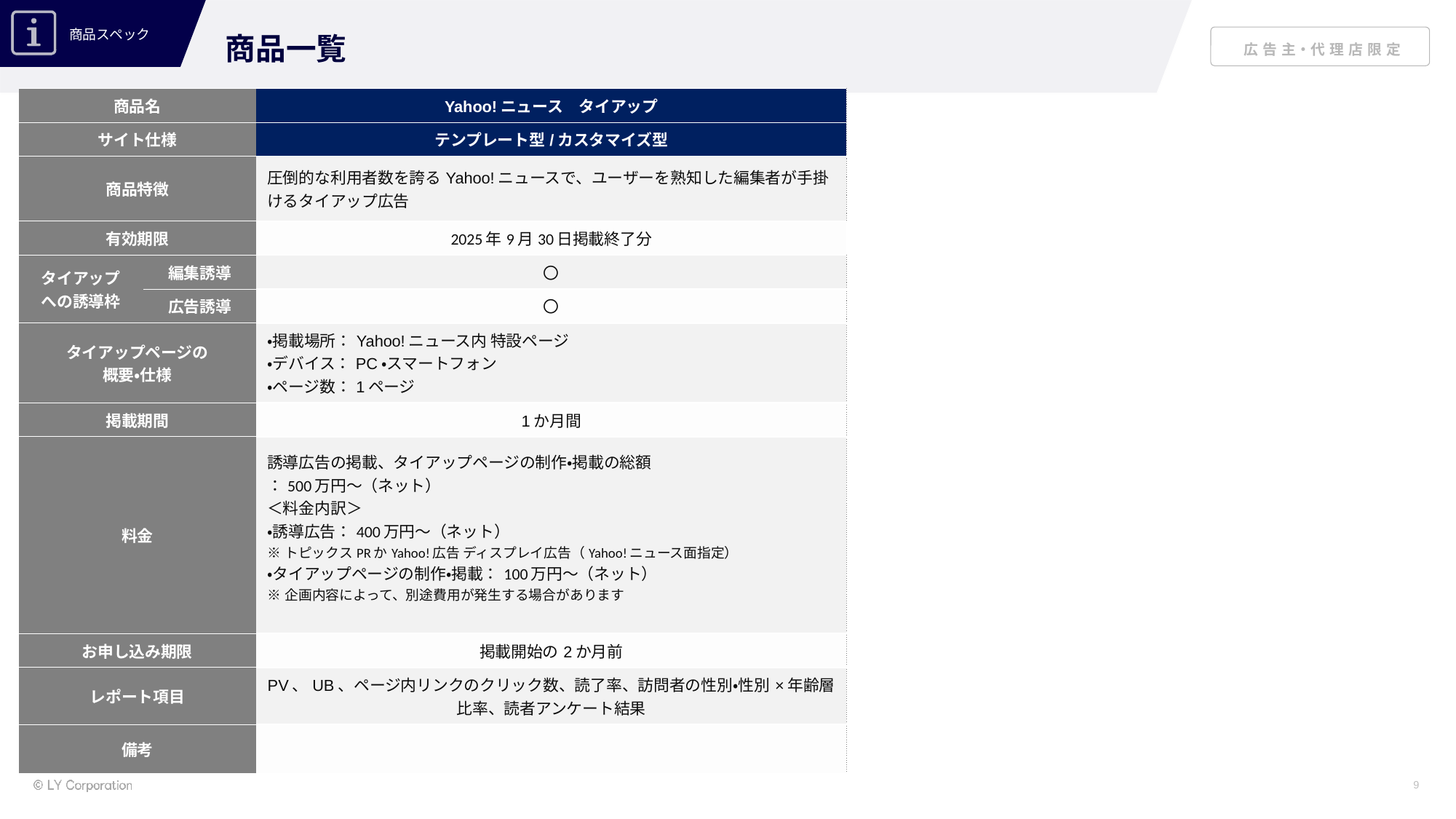

商品一覧
| 商品名 |  | Yahoo!ニュース　タイアップ |
| --- | --- | --- |
| サイト仕様 |  | テンプレート型/カスタマイズ型 |
| 商品特徴 |  | 圧倒的な利用者数を誇るYahoo!ニュースで、ユーザーを熟知した編集者が手掛けるタイアップ広告 |
| 有効期限 |  | 2025年9月30日掲載終了分 |
| タイアップ への誘導枠 | 編集誘導 | 〇 |
|  | 広告誘導 | 〇 |
| タイアップページの 概要・仕様 |  | ・掲載場所：Yahoo!ニュース内 特設ページ ・デバイス：PC・スマートフォン ・ページ数：1ページ |
| 掲載期間 |  | 1か月間 |
| 料金 |  | 誘導広告の掲載、タイアップページの制作・掲載の総額 ：500万円～（ネット） ＜料金内訳＞ ・誘導広告：400万円～（ネット） ※トピックスPRかYahoo!広告 ディスプレイ広告（Yahoo!ニュース面指定） ・タイアップページの制作・掲載：100万円～（ネット） ※企画内容によって、別途費用が発生する場合があります |
| お申し込み期限 |  | 掲載開始の2か月前 |
| レポート項目 |  | PV、UB、ページ内リンクのクリック数、読了率、訪問者の性別・性別×年齢層比率、読者アンケート結果 |
| 備考 |  |  |